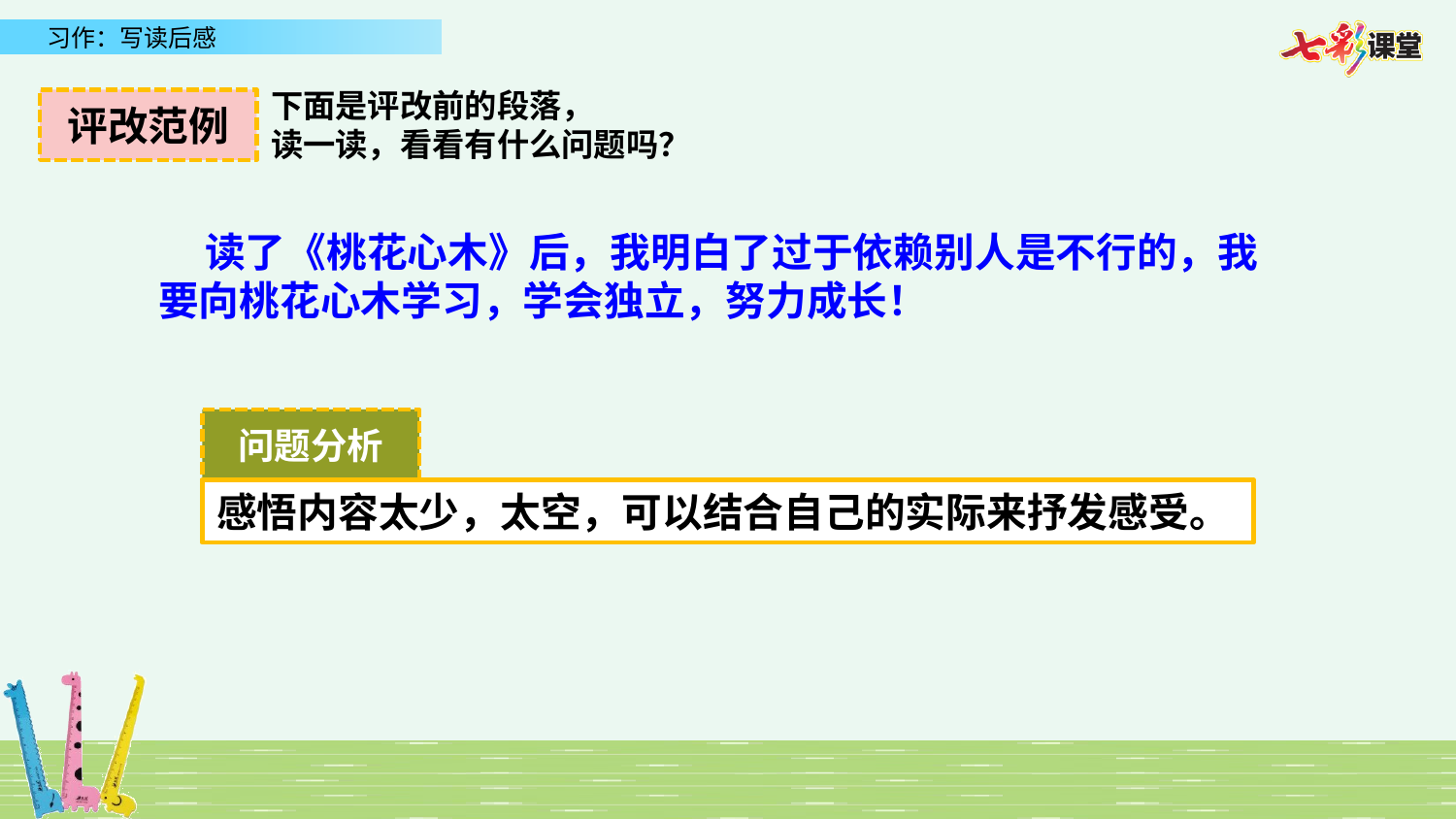

下面是评改前的段落，
读一读，看看有什么问题吗？
评改范例
    读了《桃花心木》后，我明白了过于依赖别人是不行的，我要向桃花心木学习，学会独立，努力成长！
问题分析
感悟内容太少，太空，可以结合自己的实际来抒发感受。